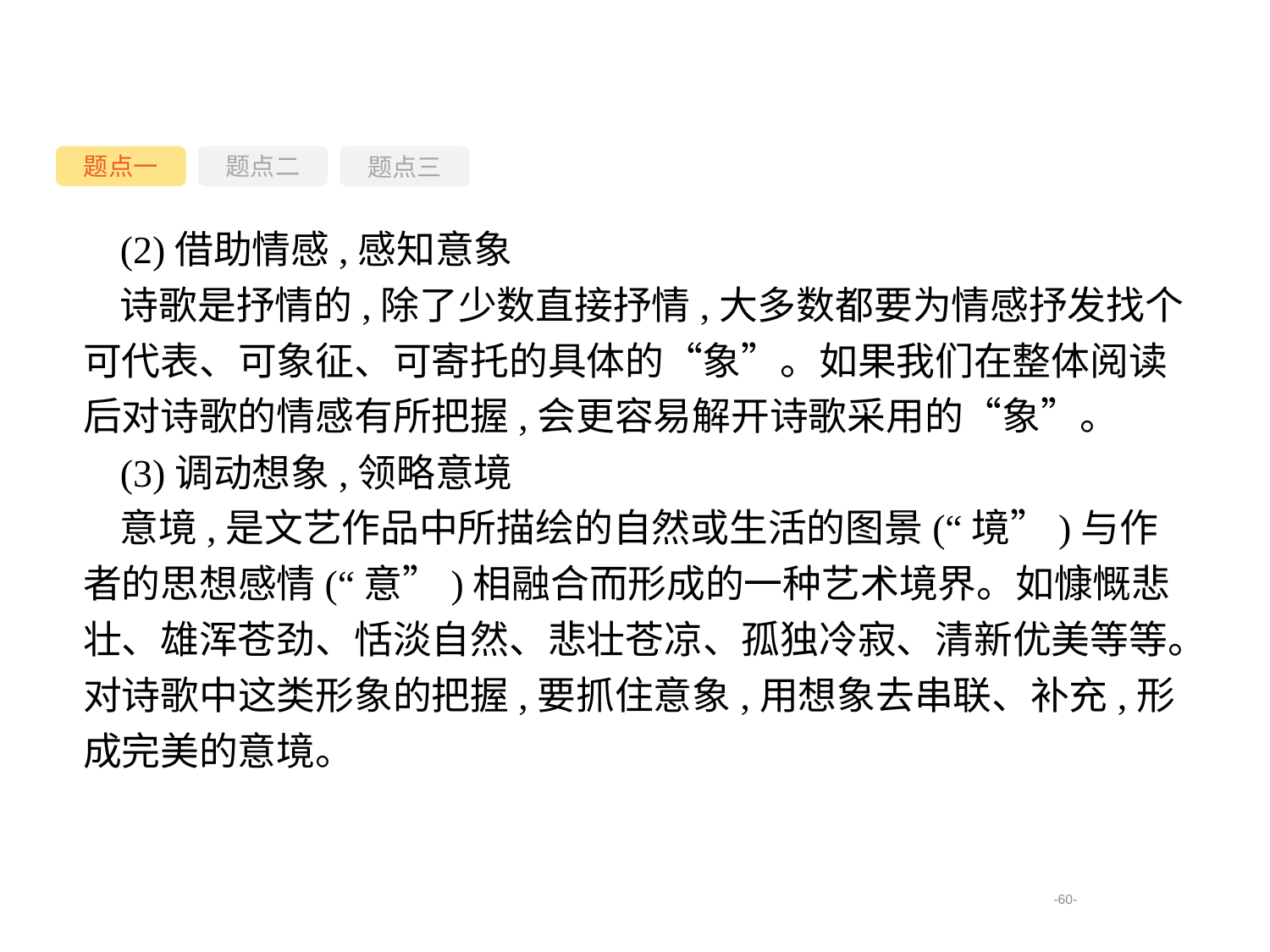

题点一
题点三
题点二
(2)借助情感,感知意象
诗歌是抒情的,除了少数直接抒情,大多数都要为情感抒发找个可代表、可象征、可寄托的具体的“象”。如果我们在整体阅读后对诗歌的情感有所把握,会更容易解开诗歌采用的“象”。
(3)调动想象,领略意境
意境,是文艺作品中所描绘的自然或生活的图景(“境”)与作者的思想感情(“意”)相融合而形成的一种艺术境界。如慷慨悲壮、雄浑苍劲、恬淡自然、悲壮苍凉、孤独冷寂、清新优美等等。对诗歌中这类形象的把握,要抓住意象,用想象去串联、补充,形成完美的意境。
-60-